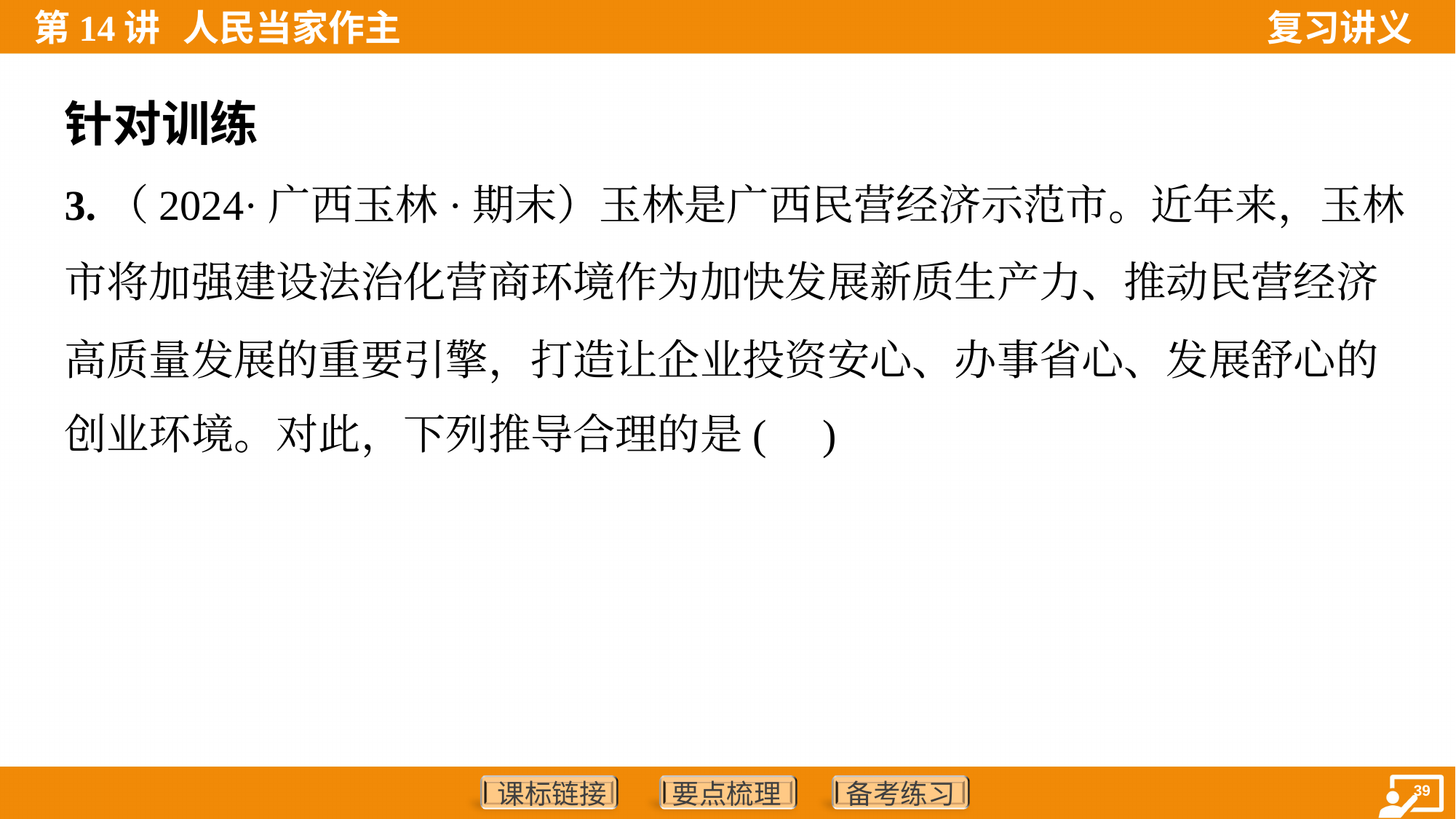

针对训练
3.（2024·广西玉林·期末）玉林是广西民营经济示范市。近年来，玉林
市将加强建设法治化营商环境作为加快发展新质生产力、推动民营经济
高质量发展的重要引擎，打造让企业投资安心、办事省心、发展舒心的
创业环境。对此，下列推导合理的是(     )